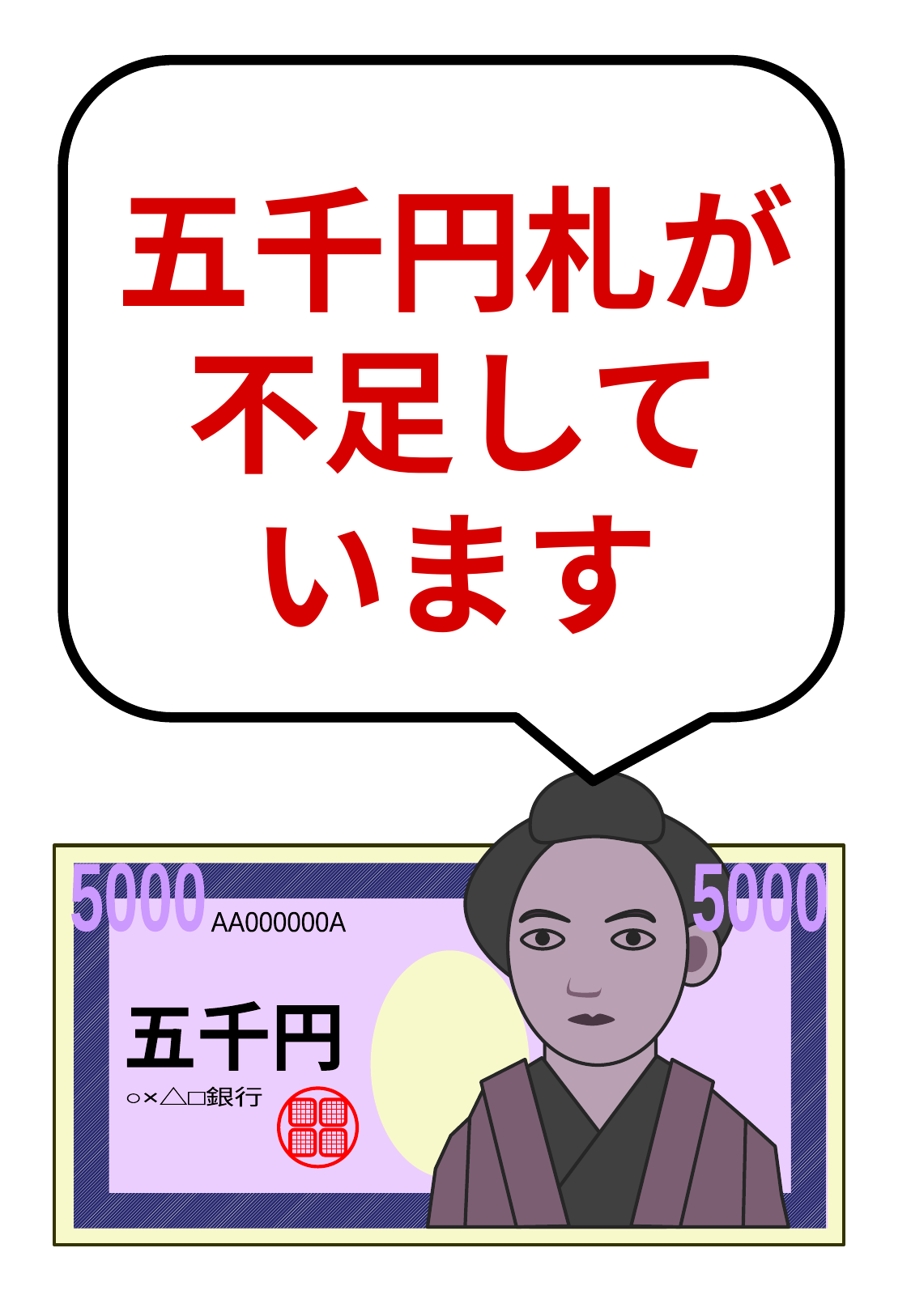

五千円札が
不足して
います

5000
5000

AA000000A

五千円
○×△□銀行